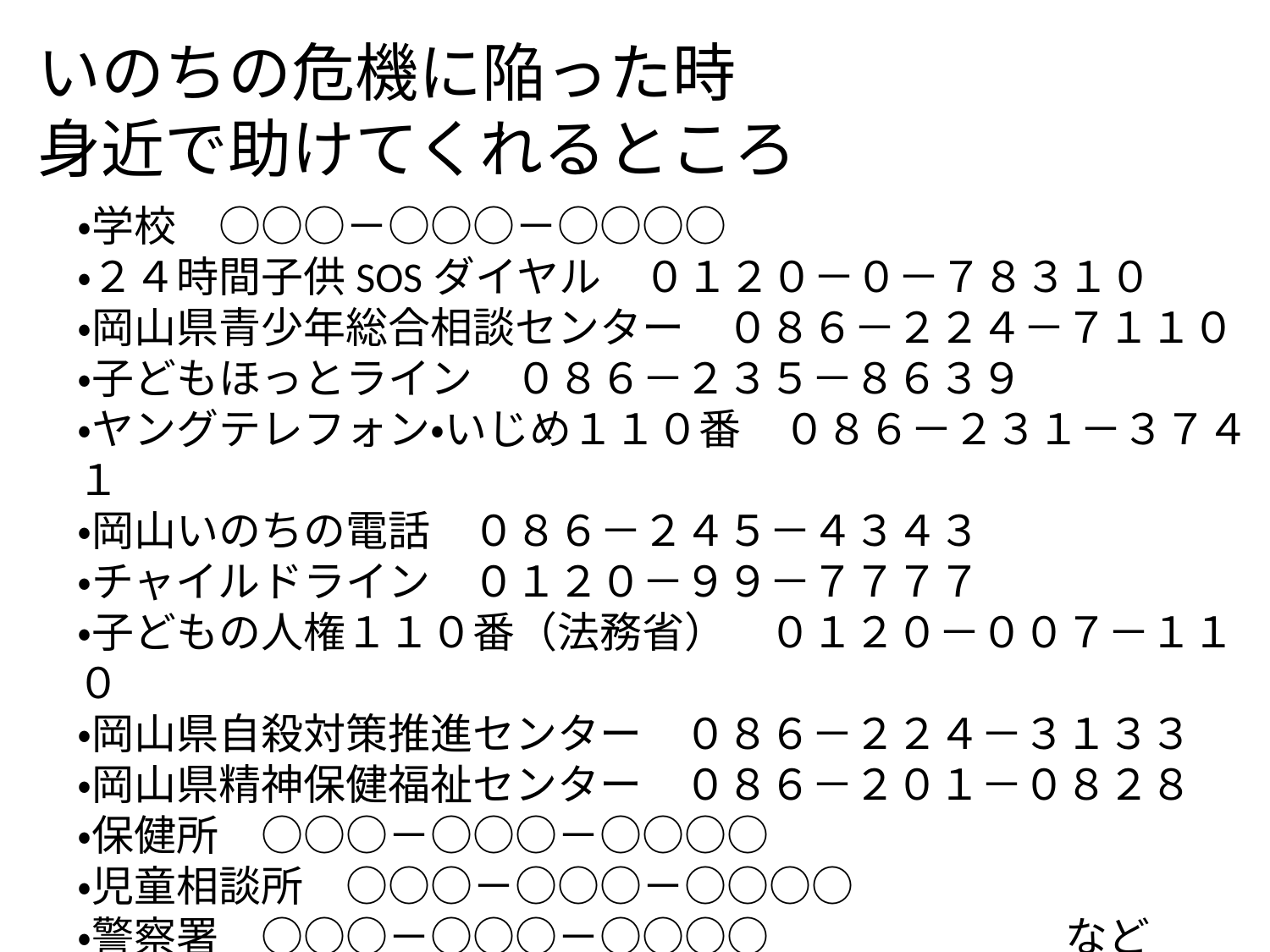

いのちの危機に陥った時
身近で助けてくれるところ
・学校　○○○－○○○－○○○○
・２４時間子供SOSダイヤル　０１２０－０－７８３１０
・岡山県青少年総合相談センター　０８６－２２４－７１１０
・子どもほっとライン　０８６－２３５－８６３９
・ヤングテレフォン・いじめ１１０番　０８６－２３１－３７４１
・岡山いのちの電話　０８６－２４５－４３４３
・チャイルドライン　０１２０－９９－７７７７
・子どもの人権１１０番（法務省）　０１２０－００７－１１０
・岡山県自殺対策推進センター　０８６－２２４－３１３３
・岡山県精神保健福祉センター　０８６－２０１－０８２８
・保健所　○○○－○○○－○○○○
・児童相談所　○○○－○○○－○○○○
・警察署　○○○－○○○－○○○○　　　　　　　など